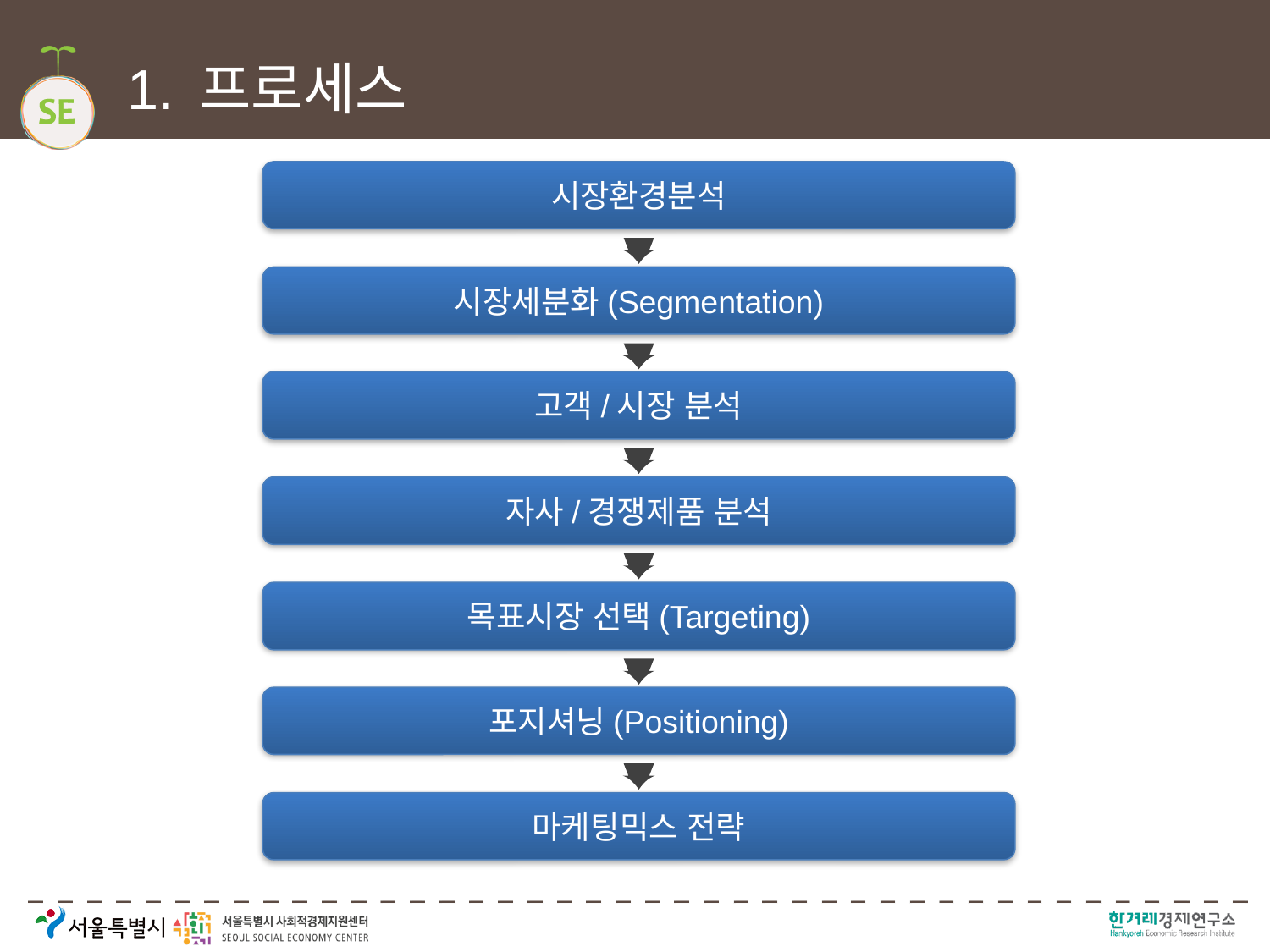

# 프로세스
시장환경분석

시장세분화(Segmentation)

고객/시장 분석

자사/경쟁제품 분석

목표시장 선택(Targeting)

포지셔닝(Positioning)

마케팅믹스 전략